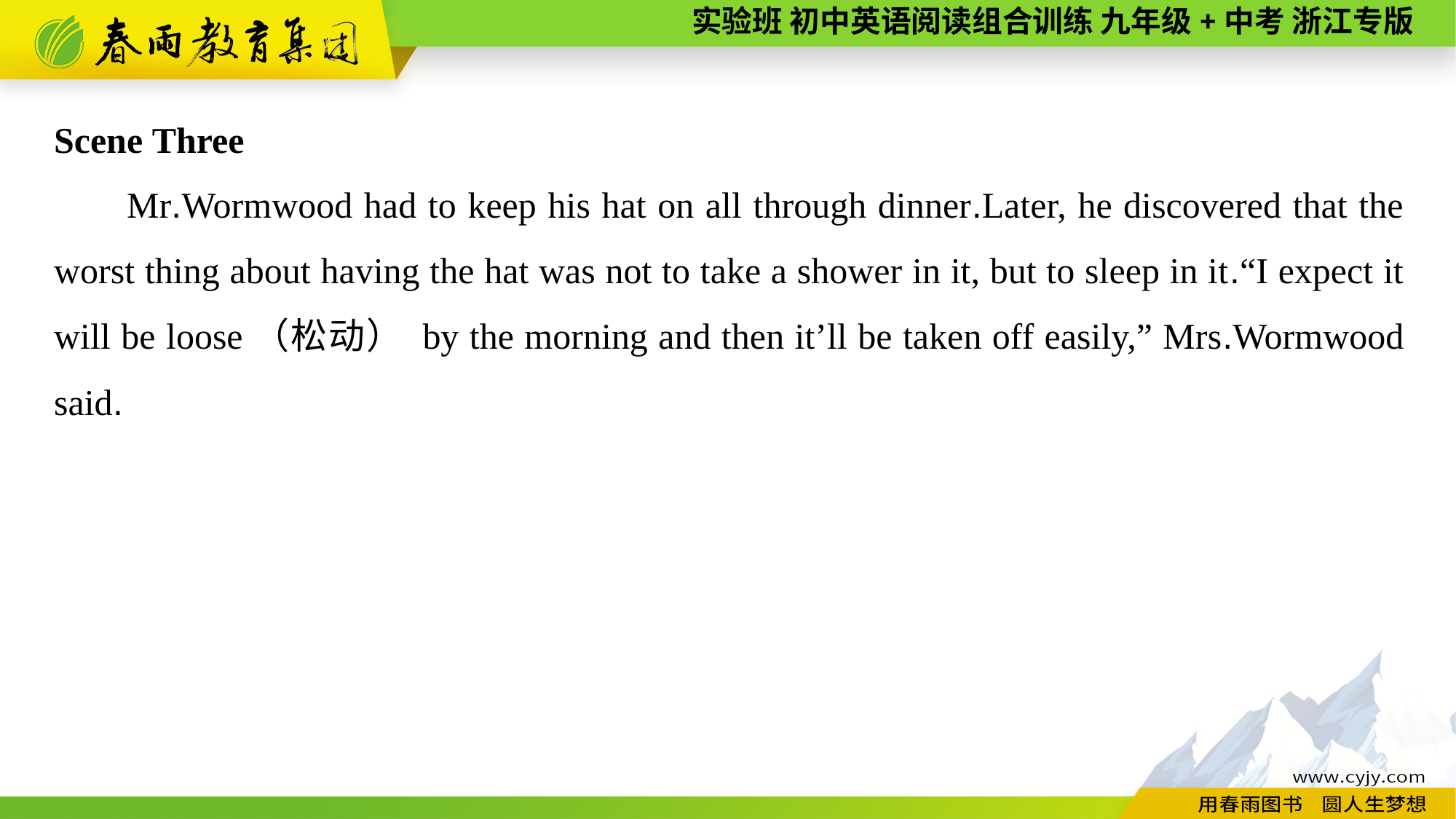

Scene Three
Mr.Wormwood had to keep his hat on all through dinner.Later, he discovered that the worst thing about having the hat was not to take a shower in it, but to sleep in it.“I expect it will be loose（松动） by the morning and then it’ll be taken off easily,” Mrs.Wormwood said.